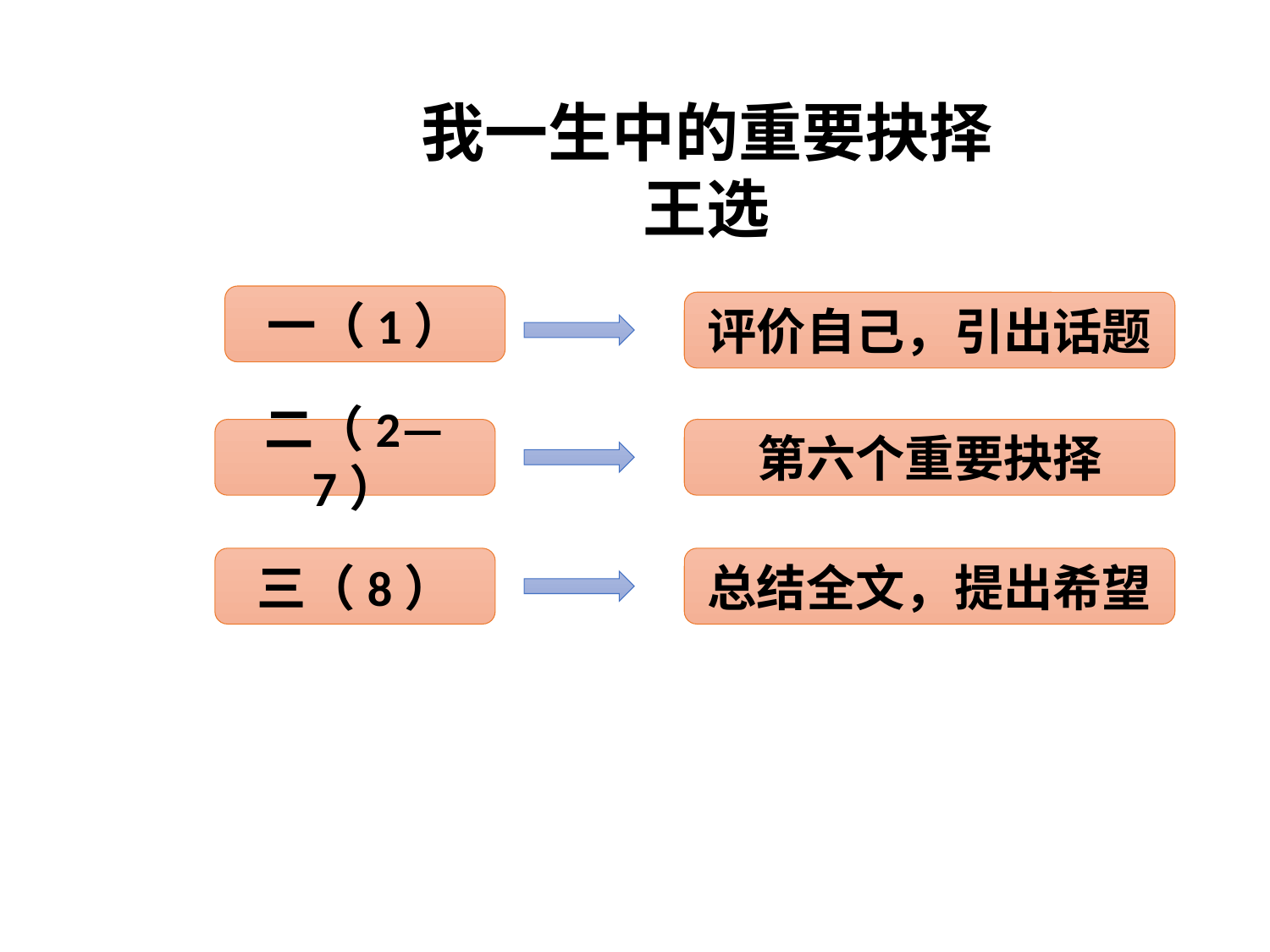

我一生中的重要抉择
王选

一（1）
评价自己，引出话题

二（2—7）
第六个重要抉择

三（8）
总结全文，提出希望